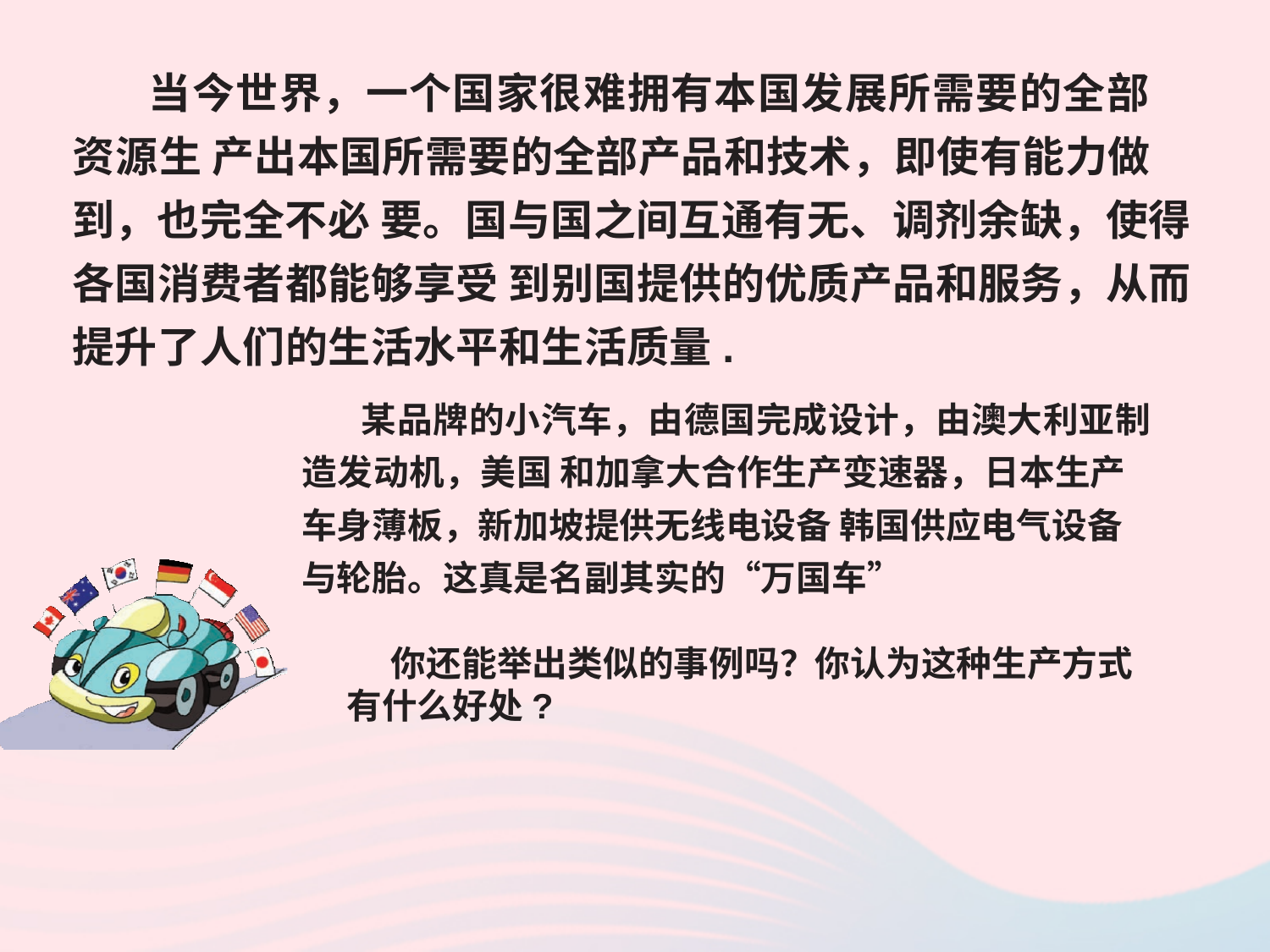

当今世界，一个国家很难拥有本国发展所需要的全部资源生 产出本国所需要的全部产品和技术，即使有能力做到，也完全不必 要。国与国之间互通有无、调剂余缺，使得各国消费者都能够享受 到别国提供的优质产品和服务，从而提升了人们的生活水平和生活质量.

 某品牌的小汽车，由德国完成设计，由澳大利亚制造发动机，美国 和加拿大合作生产变速器，日本生产车身薄板，新加坡提供无线电设备 韩国供应电气设备与轮胎。这真是名副其实的“万国车”

你还能举出类似的事例吗？你认为这种生产方式有什么好处?